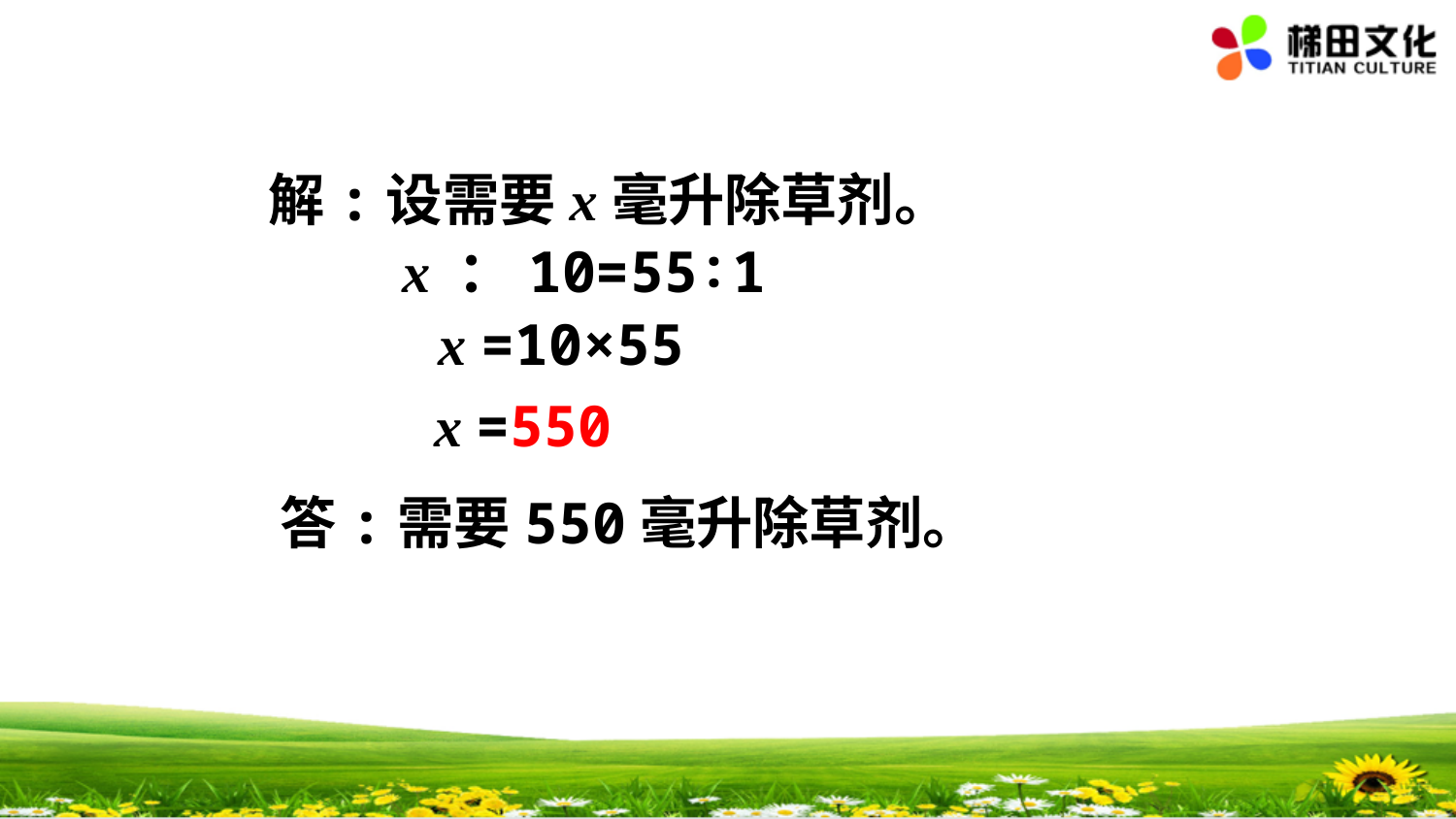

解:设需要x毫升除草剂。
x ：10=55∶1
x =10×55
x =550
答:需要550毫升除草剂。